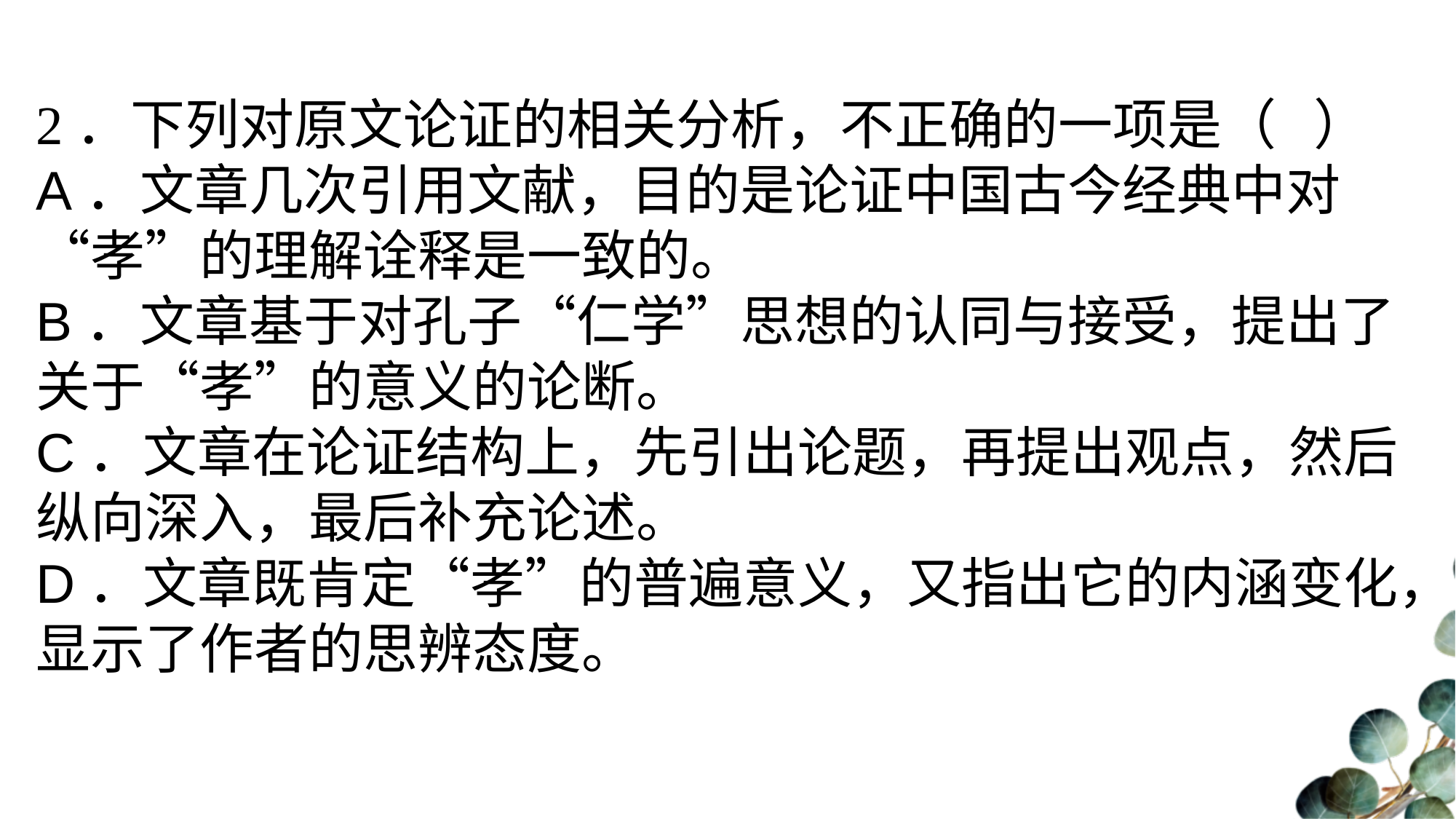

2．下列对原文论证的相关分析，不正确的一项是（   ）A．文章几次引用文献，目的是论证中国古今经典中对“孝”的理解诠释是一致的。B．文章基于对孔子“仁学”思想的认同与接受，提出了关于“孝”的意义的论断。C．文章在论证结构上，先引出论题，再提出观点，然后纵向深入，最后补充论述。D．文章既肯定“孝”的普遍意义，又指出它的内涵变化，显示了作者的思辨态度。